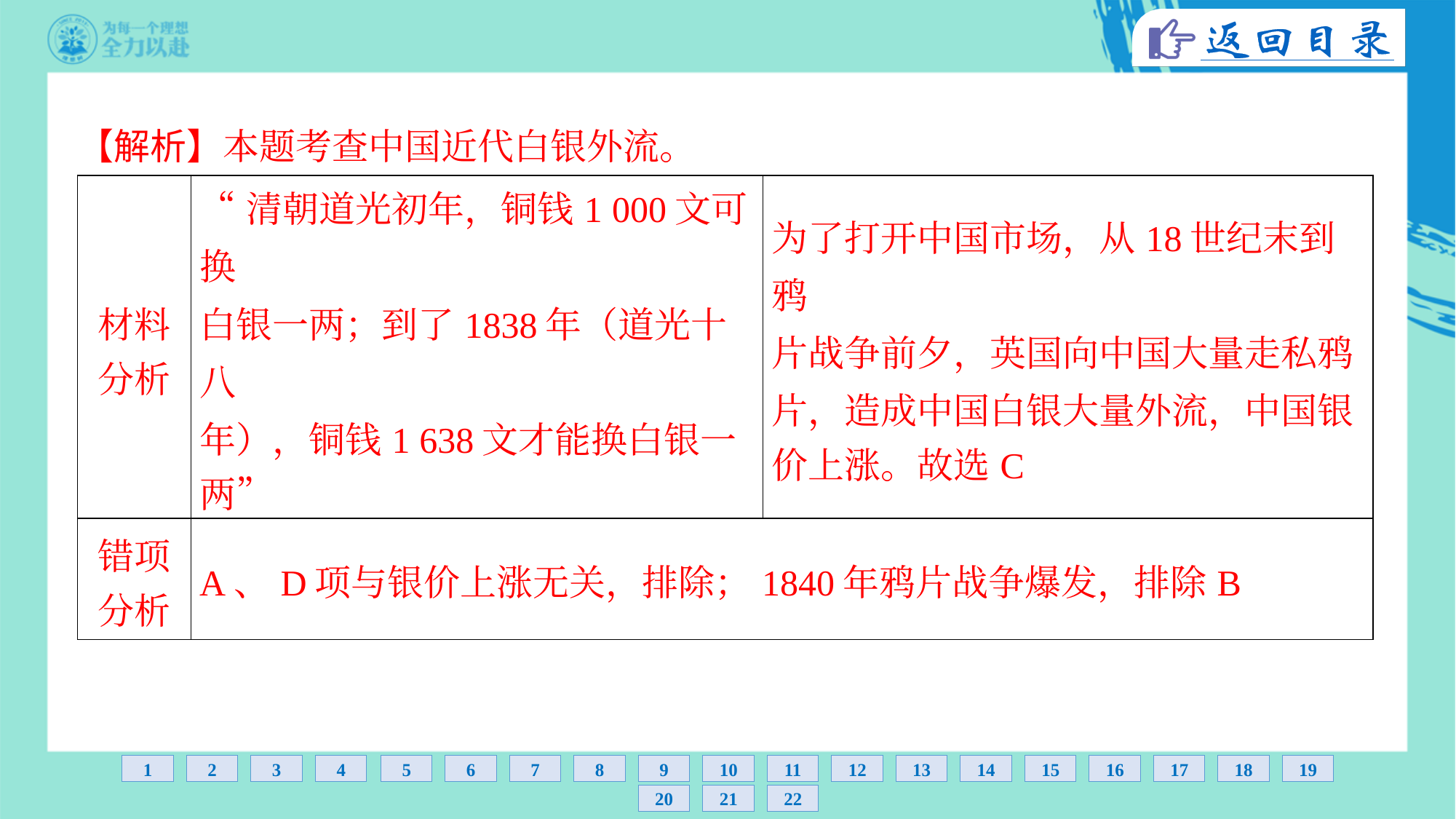

【解析】本题考查中国近代白银外流。
| 材料 分析 | “清朝道光初年，铜钱1 000文可换 白银一两；到了1838年（道光十八 年），铜钱1 638文才能换白银一 两” | 为了打开中国市场，从18世纪末到鸦 片战争前夕，英国向中国大量走私鸦 片，造成中国白银大量外流，中国银 价上涨。故选C |
| --- | --- | --- |
| 错项 分析 | A、D项与银价上涨无关，排除；1840年鸦片战争爆发，排除B |  |